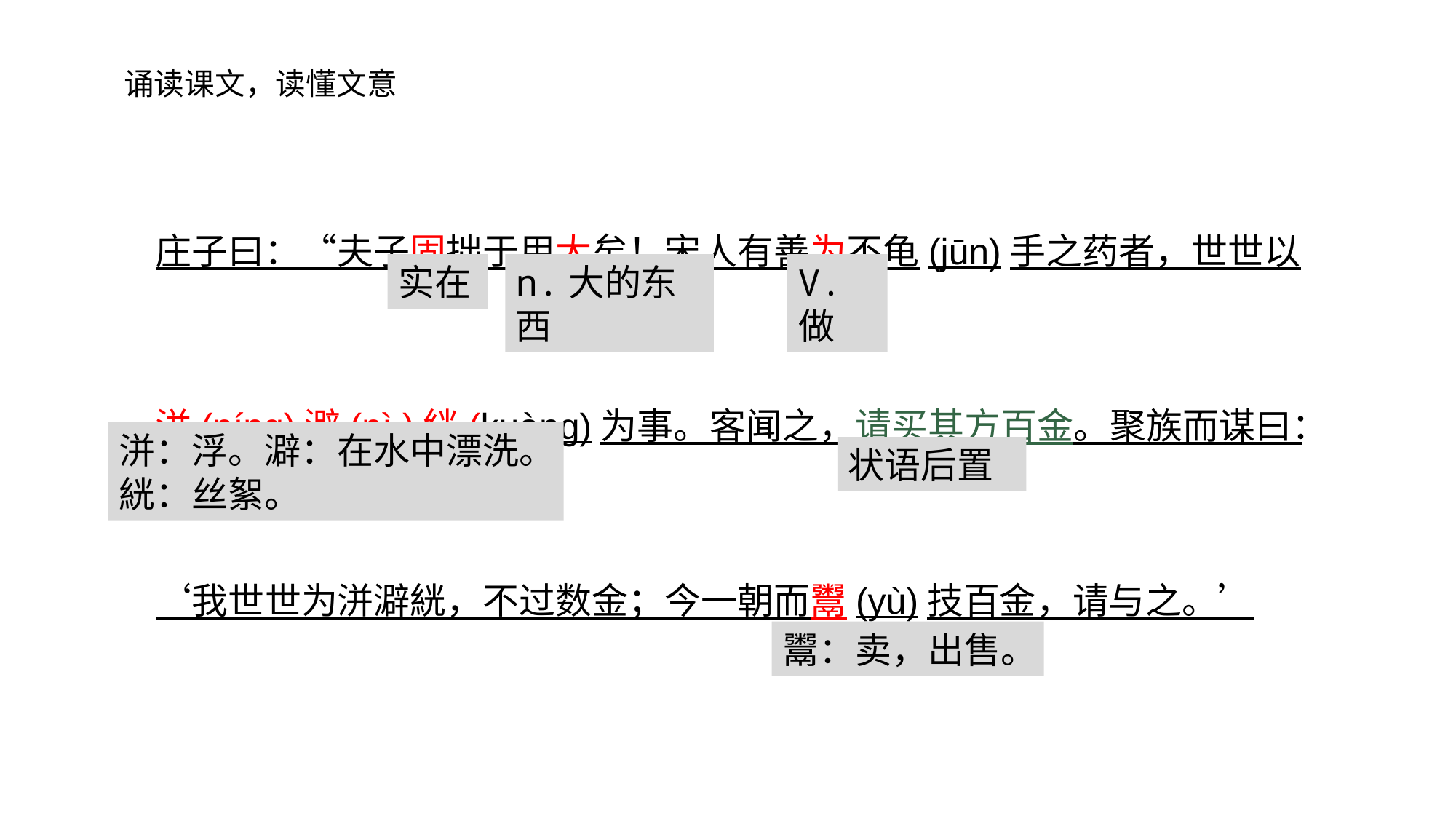

诵读课文，读懂文意
庄子曰：“夫子固拙于用大矣！宋人有善为不龟(jūn)手之药者，世世以洴(píng)澼(pì )絖(kuàng)为事。客闻之，请买其方百金。聚族而谋曰：‘我世世为洴澼絖，不过数金；今一朝而鬻(yù)技百金，请与之。’
实在
n.大的东西
V.做
洴：浮。澼：在水中漂洗。絖：丝絮。
状语后置
鬻：卖，出售。